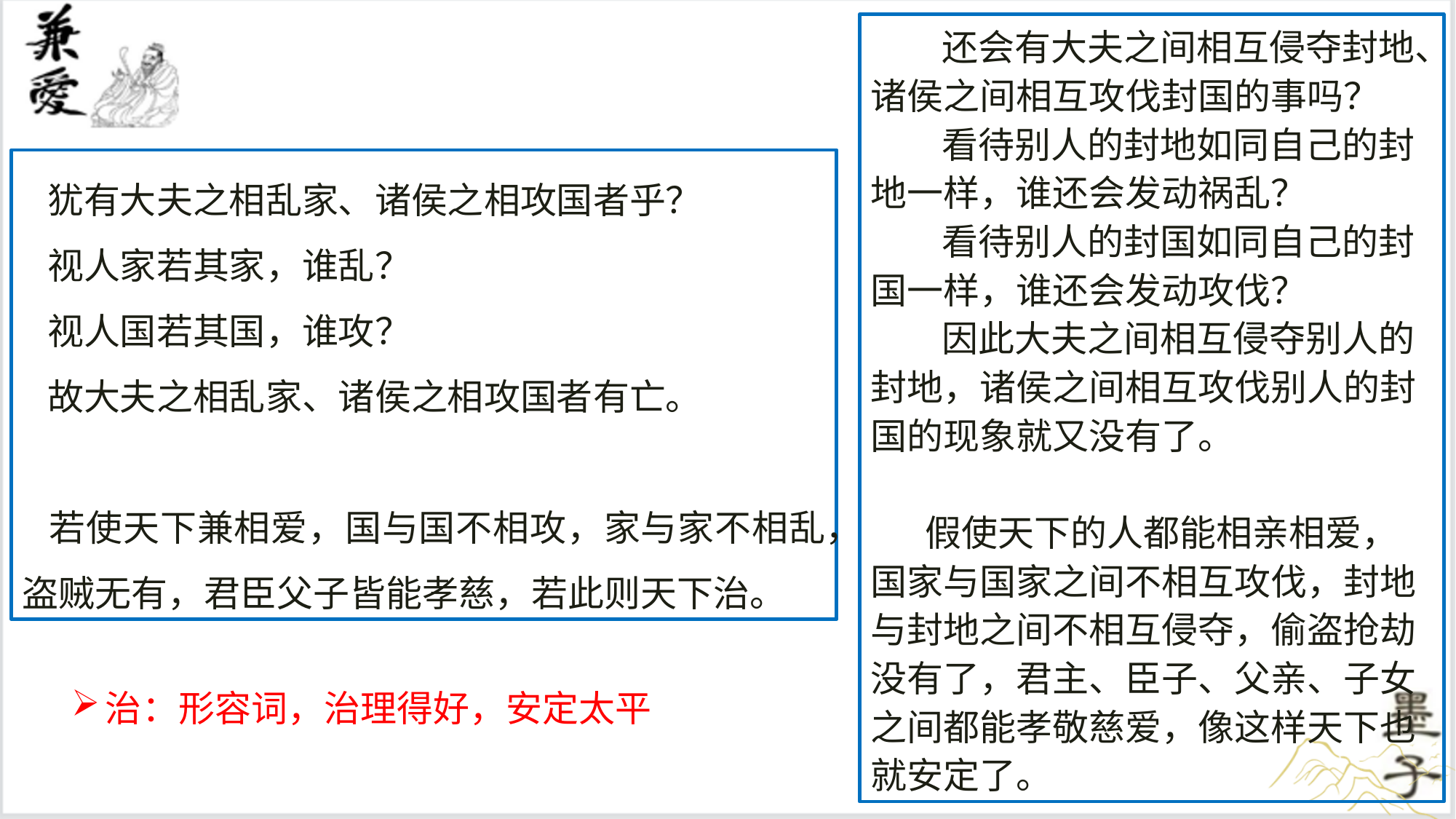

还会有大夫之间相互侵夺封地、诸侯之间相互攻伐封国的事吗？
 看待别人的封地如同自己的封地一样，谁还会发动祸乱？
 看待别人的封国如同自己的封国一样，谁还会发动攻伐？
 因此大夫之间相互侵夺别人的封地，诸侯之间相互攻伐别人的封国的现象就又没有了。

假使天下的人都能相亲相爱，国家与国家之间不相互攻伐，封地与封地之间不相互侵夺，偷盗抢劫没有了，君主、臣子、父亲、子女之间都能孝敬慈爱，像这样天下也就安定了。
  犹有大夫之相乱家、诸侯之相攻国者乎？
  视人家若其家，谁乱？
  视人国若其国，谁攻？
  故大夫之相乱家、诸侯之相攻国者有亡。

  若使天下兼相爱，国与国不相攻，家与家不相乱，盗贼无有，君臣父子皆能孝慈，若此则天下治。
治：形容词，治理得好，安定太平